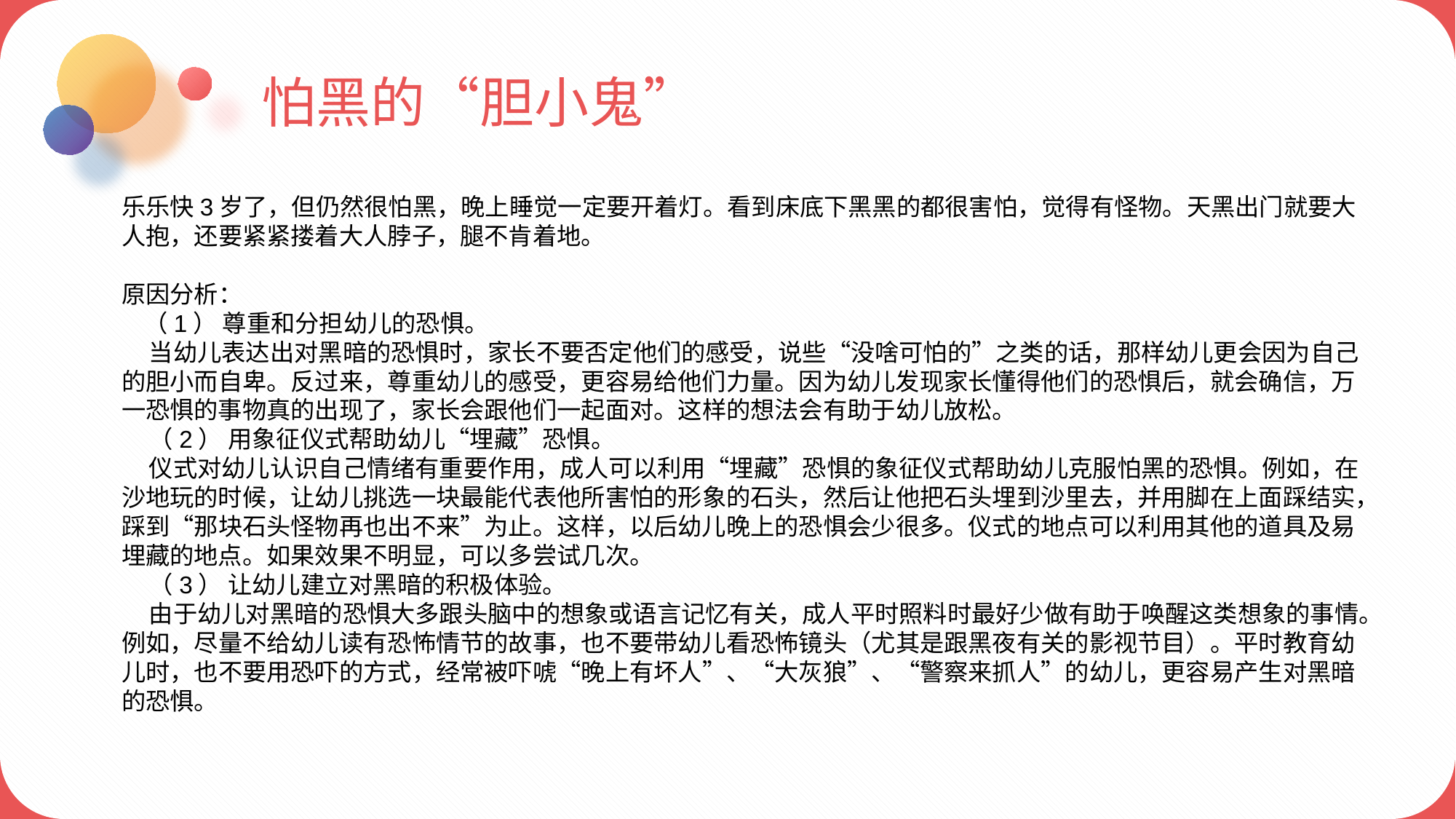

怕黑的“胆小鬼”
乐乐快3岁了，但仍然很怕黑，晚上睡觉一定要开着灯。看到床底下黑黑的都很害怕，觉得有怪物。天黑出门就要大人抱，还要紧紧搂着大人脖子，腿不肯着地。

原因分析：
   （1） 尊重和分担幼儿的恐惧。
    当幼儿表达出对黑暗的恐惧时，家长不要否定他们的感受，说些“没啥可怕的”之类的话，那样幼儿更会因为自己的胆小而自卑。反过来，尊重幼儿的感受，更容易给他们力量。因为幼儿发现家长懂得他们的恐惧后，就会确信，万一恐惧的事物真的出现了，家长会跟他们一起面对。这样的想法会有助于幼儿放松。
    （2） 用象征仪式帮助幼儿“埋藏”恐惧。
    仪式对幼儿认识自己情绪有重要作用，成人可以利用“埋藏”恐惧的象征仪式帮助幼儿克服怕黑的恐惧。例如，在沙地玩的时候，让幼儿挑选一块最能代表他所害怕的形象的石头，然后让他把石头埋到沙里去，并用脚在上面踩结实，踩到“那块石头怪物再也出不来”为止。这样，以后幼儿晚上的恐惧会少很多。仪式的地点可以利用其他的道具及易埋藏的地点。如果效果不明显，可以多尝试几次。
    （3） 让幼儿建立对黑暗的积极体验。
    由于幼儿对黑暗的恐惧大多跟头脑中的想象或语言记忆有关，成人平时照料时最好少做有助于唤醒这类想象的事情。例如，尽量不给幼儿读有恐怖情节的故事，也不要带幼儿看恐怖镜头（尤其是跟黑夜有关的影视节目）。平时教育幼儿时，也不要用恐吓的方式，经常被吓唬“晚上有坏人”、“大灰狼”、“警察来抓人”的幼儿，更容易产生对黑暗的恐惧。